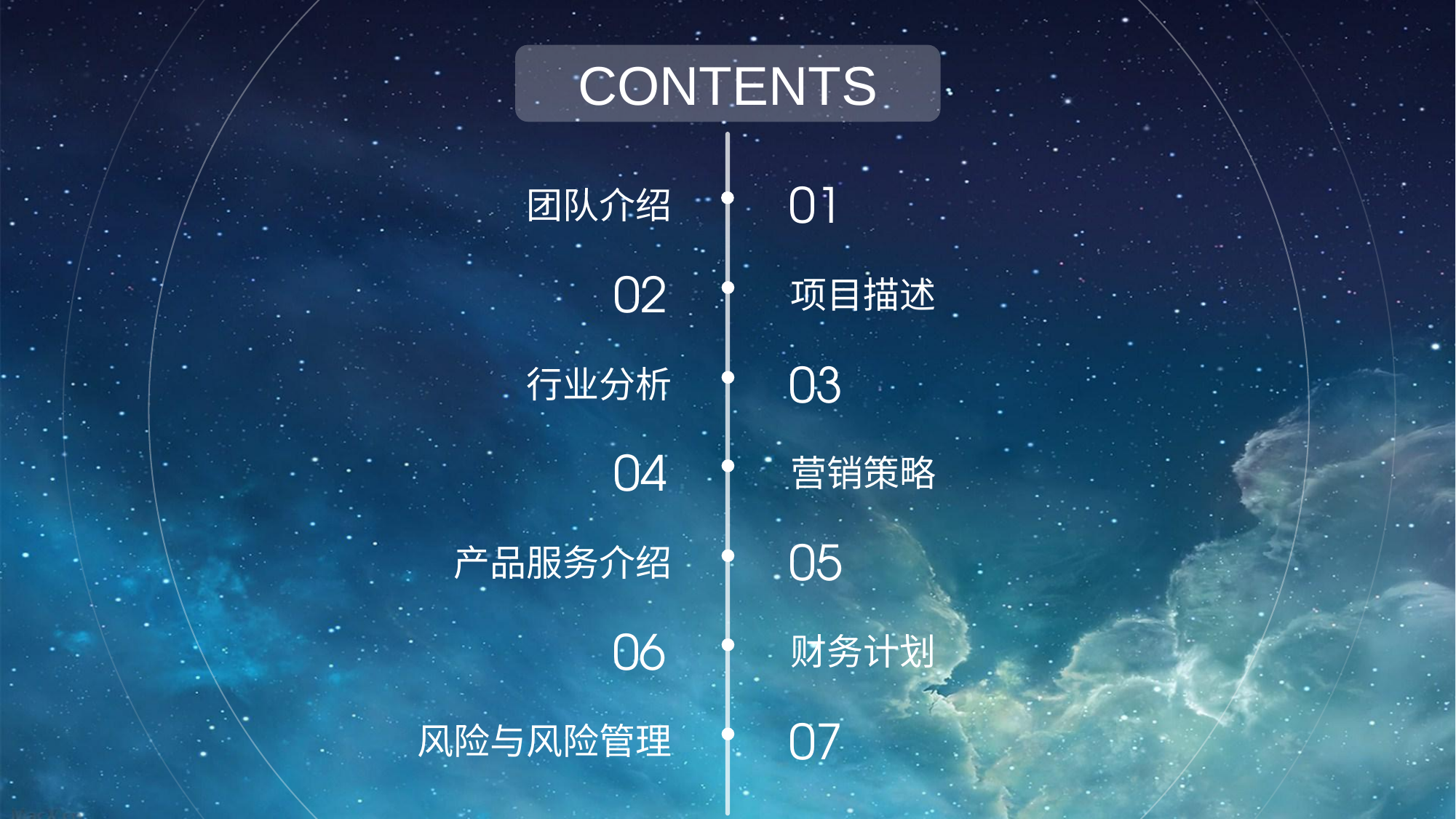

CONTENTS
01
团队介绍

02
项目描述

03
行业分析

04
营销策略

05
产品服务介绍

06
财务计划

07
风险与风险管理